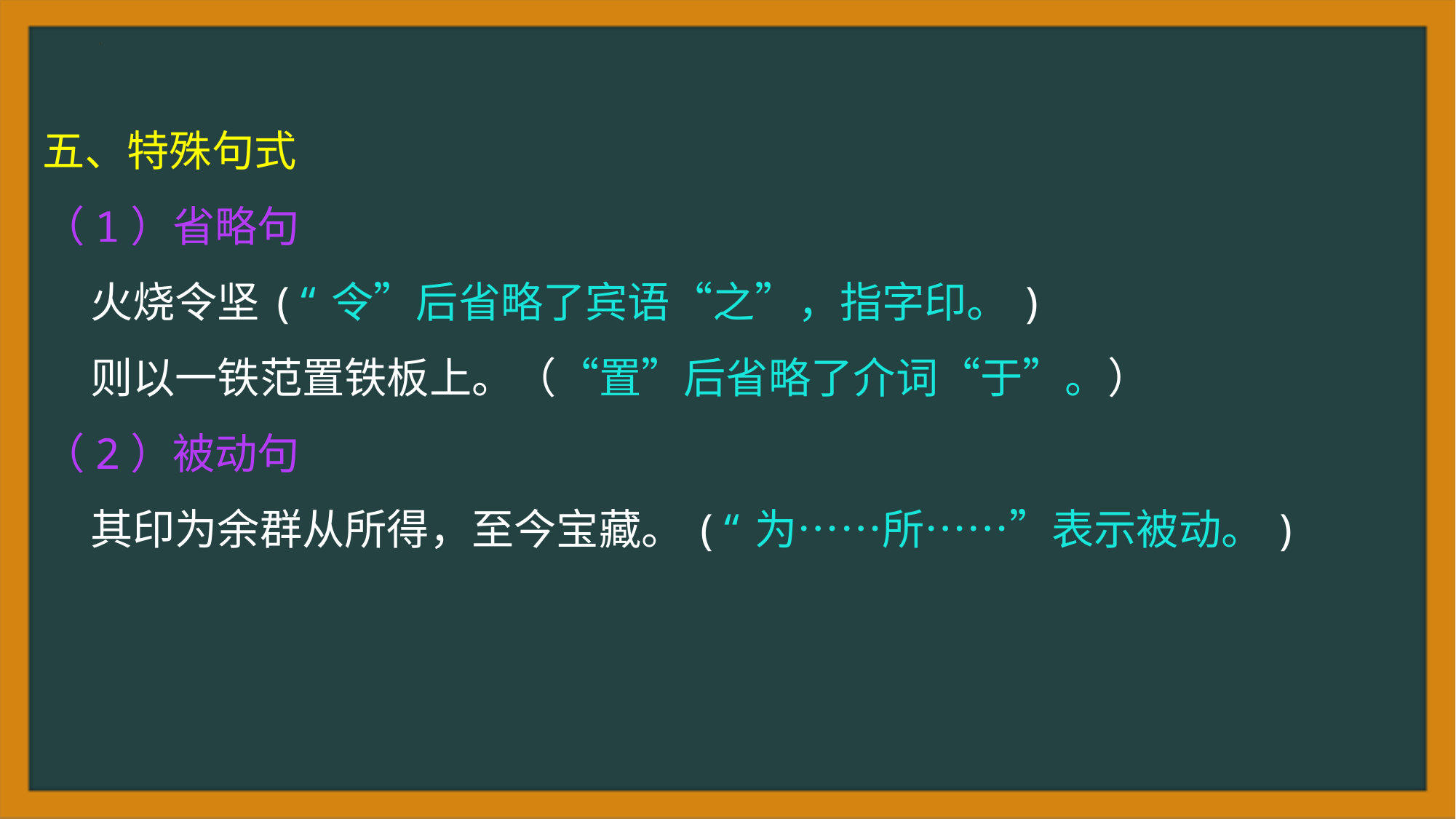

五、特殊句式
（1）省略句
    火烧令坚(“令”后省略了宾语“之”，指字印。)
    则以一铁范置铁板上。（“置”后省略了介词“于”。）
（2）被动句
    其印为余群从所得，至今宝藏。(“为……所……”表示被动。)